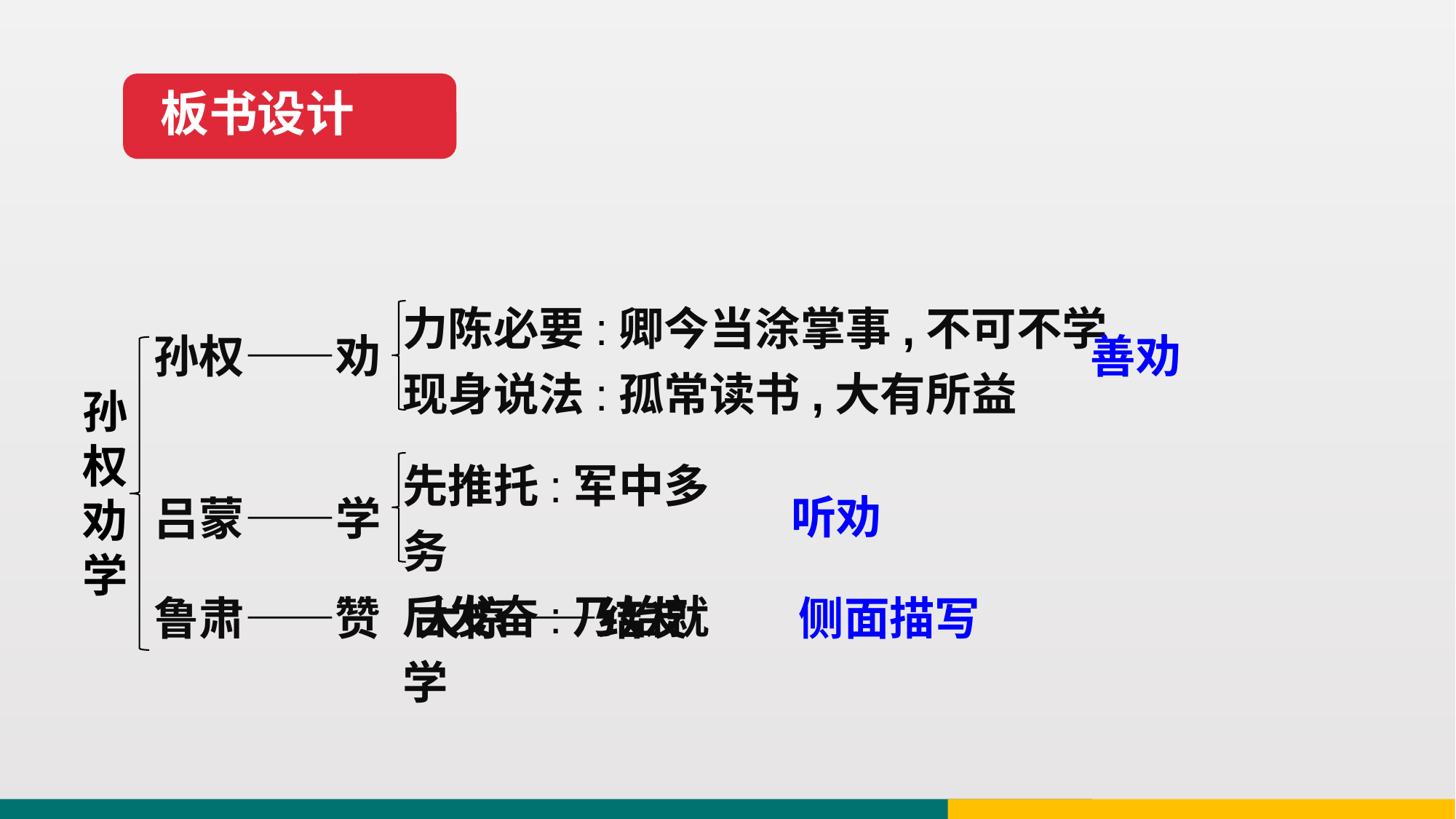

板书设计
力陈必要:卿今当涂掌事,不可不学
现身说法:孤常读书,大有所益

孙权——劝
善劝

孙权劝学
先推托:军中多务
后发奋:乃始就学

听劝
吕蒙——学
大惊——结友
鲁肃——赞
侧面描写